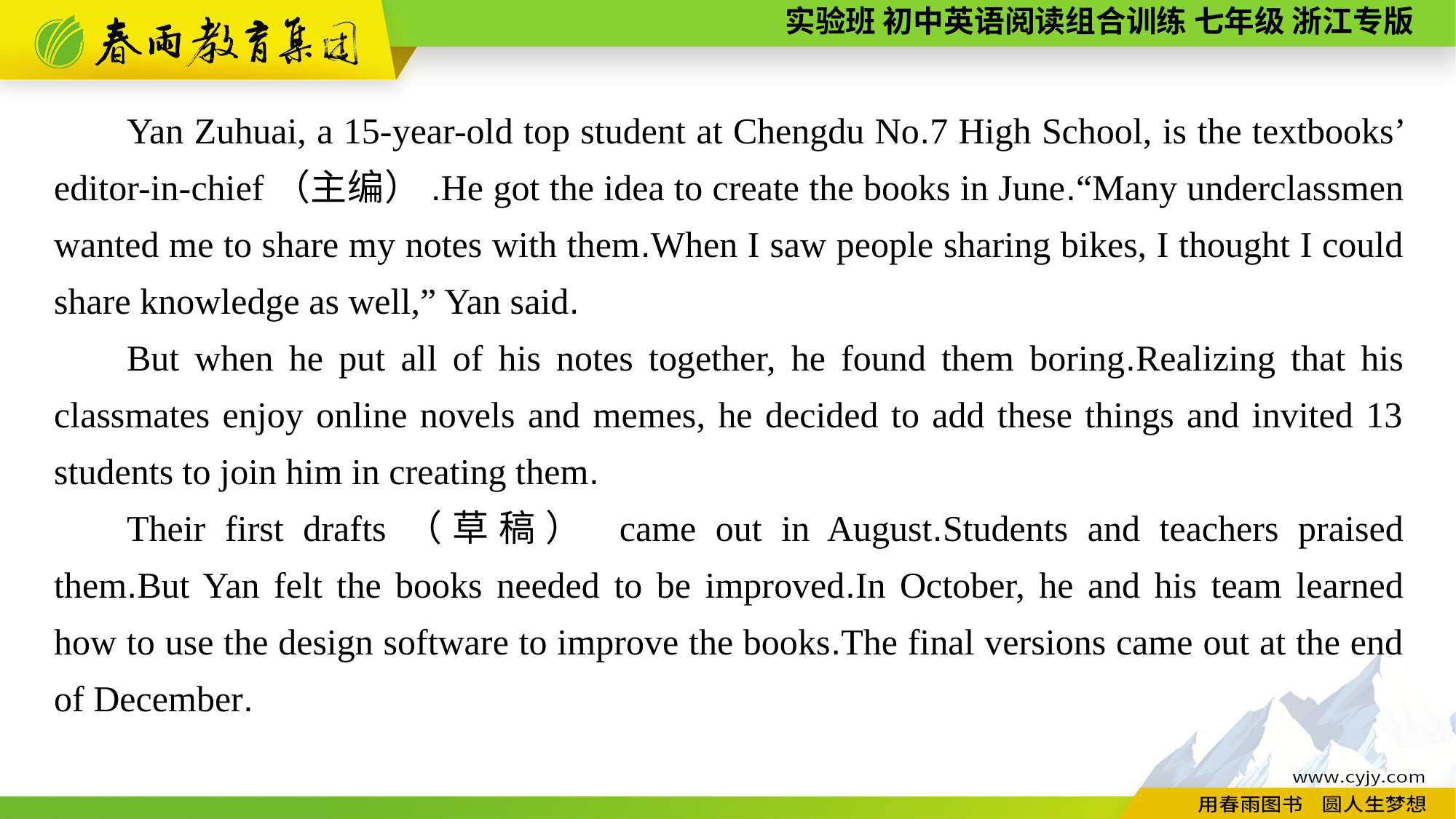

Yan Zuhuai, a 15-year-old top student at Chengdu No.7 High School, is the textbooks’ editor-in-chief（主编）.He got the idea to create the books in June.“Many underclassmen wanted me to share my notes with them.When I saw people sharing bikes, I thought I could share knowledge as well,” Yan said.
But when he put all of his notes together, he found them boring.Realizing that his classmates enjoy online novels and memes, he decided to add these things and invited 13 students to join him in creating them.
Their first drafts（草稿） came out in August.Students and teachers praised them.But Yan felt the books needed to be improved.In October, he and his team learned how to use the design software to improve the books.The final versions came out at the end of December.